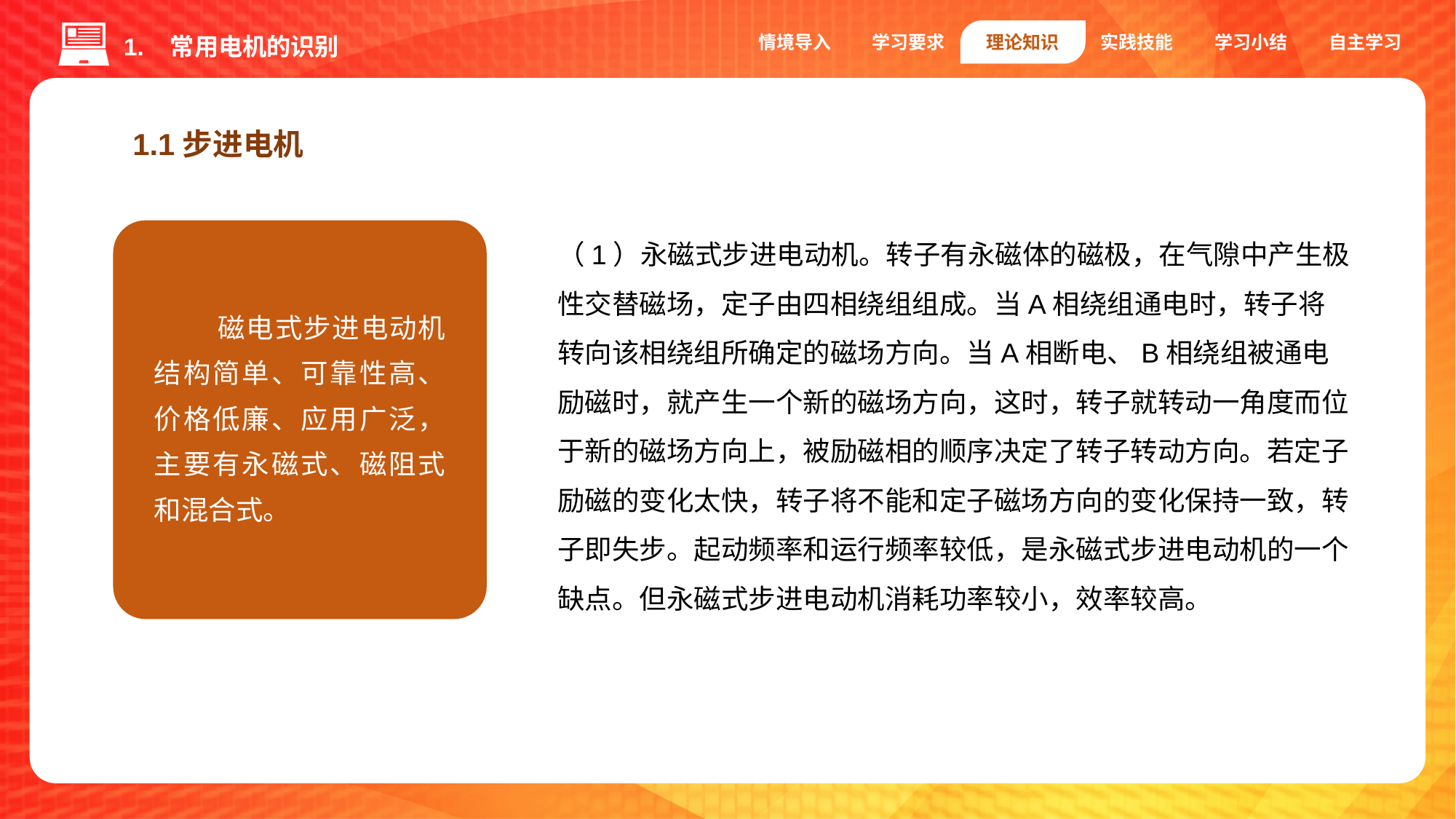

情境导入
学习要求
理论知识
实践技能
学习小结
自主学习

1.   常用电机的识别
1.1步进电机
（1）永磁式步进电动机。转子有永磁体的磁极，在气隙中产生极性交替磁场，定子由四相绕组组成。当A相绕组通电时，转子将转向该相绕组所确定的磁场方向。当A相断电、B相绕组被通电励磁时，就产生一个新的磁场方向，这时，转子就转动一角度而位于新的磁场方向上，被励磁相的顺序决定了转子转动方向。若定子励磁的变化太快，转子将不能和定子磁场方向的变化保持一致，转子即失步。起动频率和运行频率较低，是永磁式步进电动机的一个缺点。但永磁式步进电动机消耗功率较小，效率较高。

磁电式步进电动机结构简单、可靠性高、价格低廉、应用广泛，主要有永磁式、磁阻式和混合式。